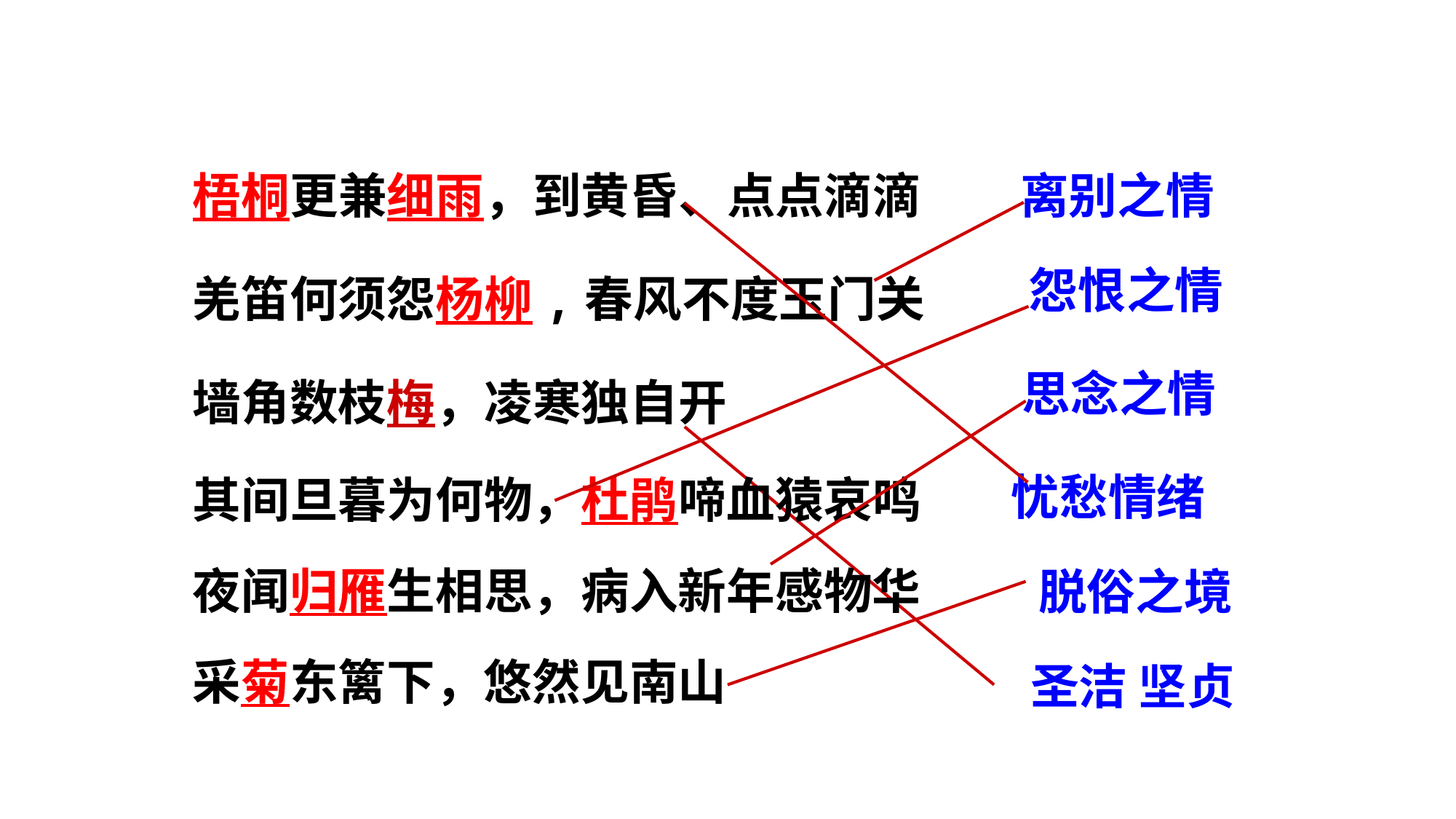

梧桐更兼细雨，到黄昏、点点滴滴
离别之情

怨恨之情
羌笛何须怨杨柳,春风不度玉门关

思念之情
墙角数枝梅，凌寒独自开

忧愁情绪
其间旦暮为何物，杜鹃啼血猿哀鸣
夜闻归雁生相思，病入新年感物华
脱俗之境

采菊东篱下，悠然见南山
圣洁 坚贞